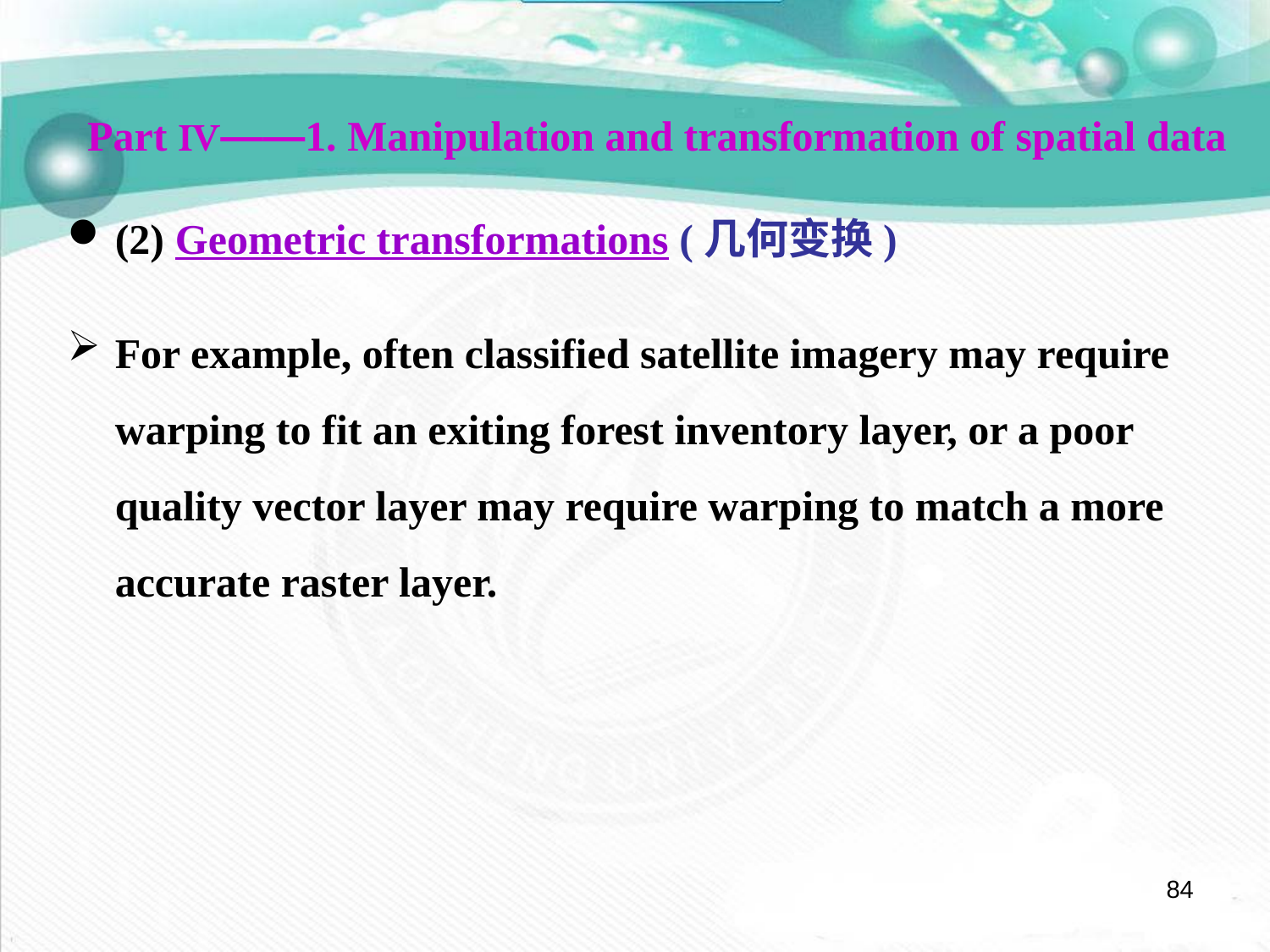

Part Ⅳ——1. Manipulation and transformation of spatial data
(2) Geometric transformations (几何变换)

For example, often classified satellite imagery may require warping to fit an exiting forest inventory layer, or a poor quality vector layer may require warping to match a more accurate raster layer.
84